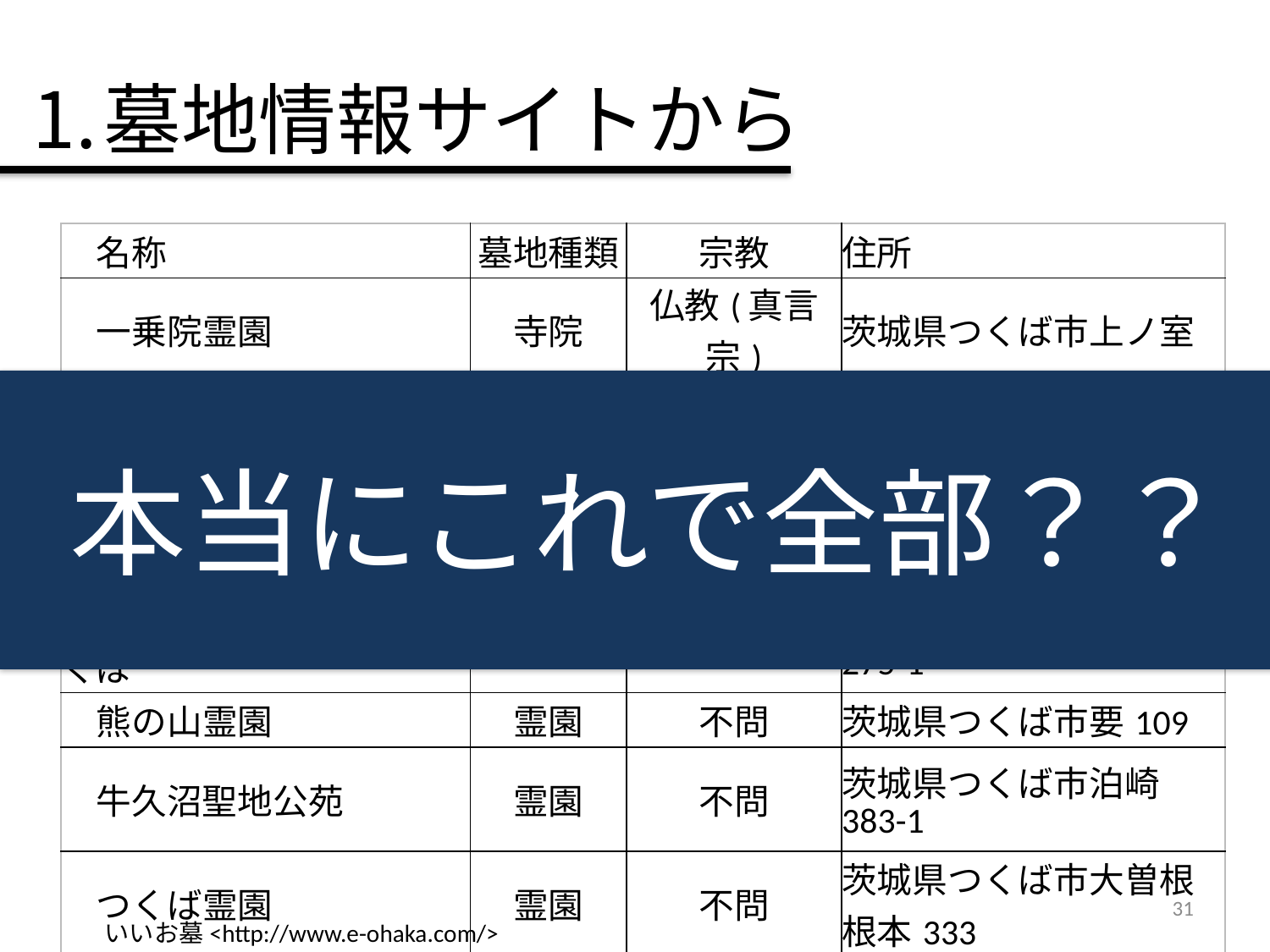

墓地情報サイトから
| 名称 | 墓地種類 | 宗教 | 住所 |
| --- | --- | --- | --- |
| 一乗院霊園 | 寺院 | 仏教(真言宗) | 茨城県つくば市上ノ室 |
| 覚心寺 | 寺院 | 仏教(時宗) | 茨城県つくば市吉沼1154 |
| 筑波茎崎霊園 | 霊園 | 不問 | 茨城県つくば市若栗465-1 |
| グリーンメモリアムつくば | 霊園 | 不問 | 茨城県つくば市菅間275-1 |
| 熊の山霊園 | 霊園 | 不問 | 茨城県つくば市要109 |
| 牛久沼聖地公苑 | 霊園 | 不問 | 茨城県つくば市泊崎383-1 |
| つくば霊園 | 霊園 | 不問 | 茨城県つくば市大曽根根本333 |
本当にこれで全部？？
31
いいお墓<http://www.e-ohaka.com/>